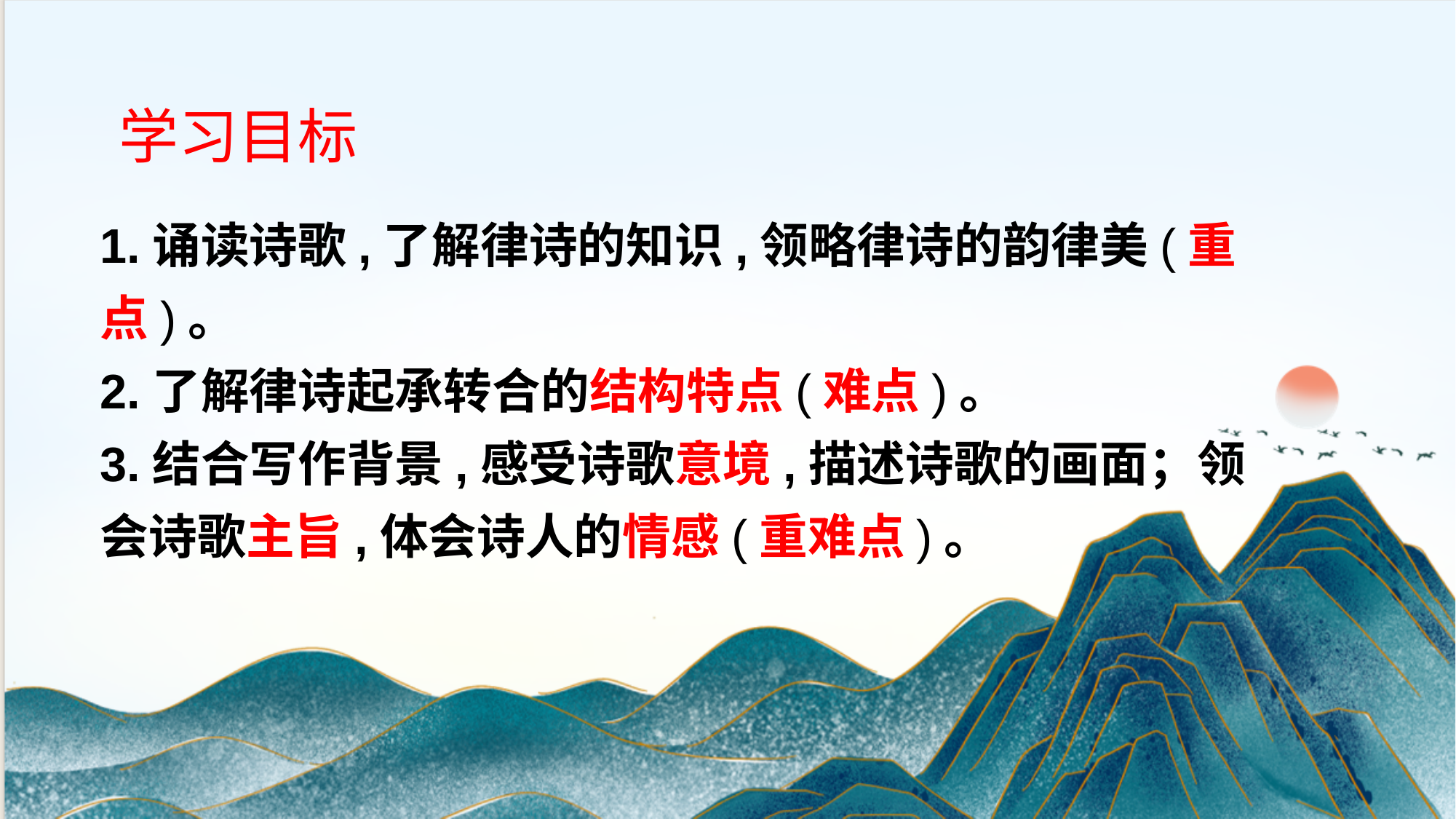

学习目标
1.诵读诗歌,了解律诗的知识,领略律诗的韵律美(重点)。
2.了解律诗起承转合的结构特点(难点)。
3.结合写作背景,感受诗歌意境,描述诗歌的画面；领会诗歌主旨,体会诗人的情感(重难点)。